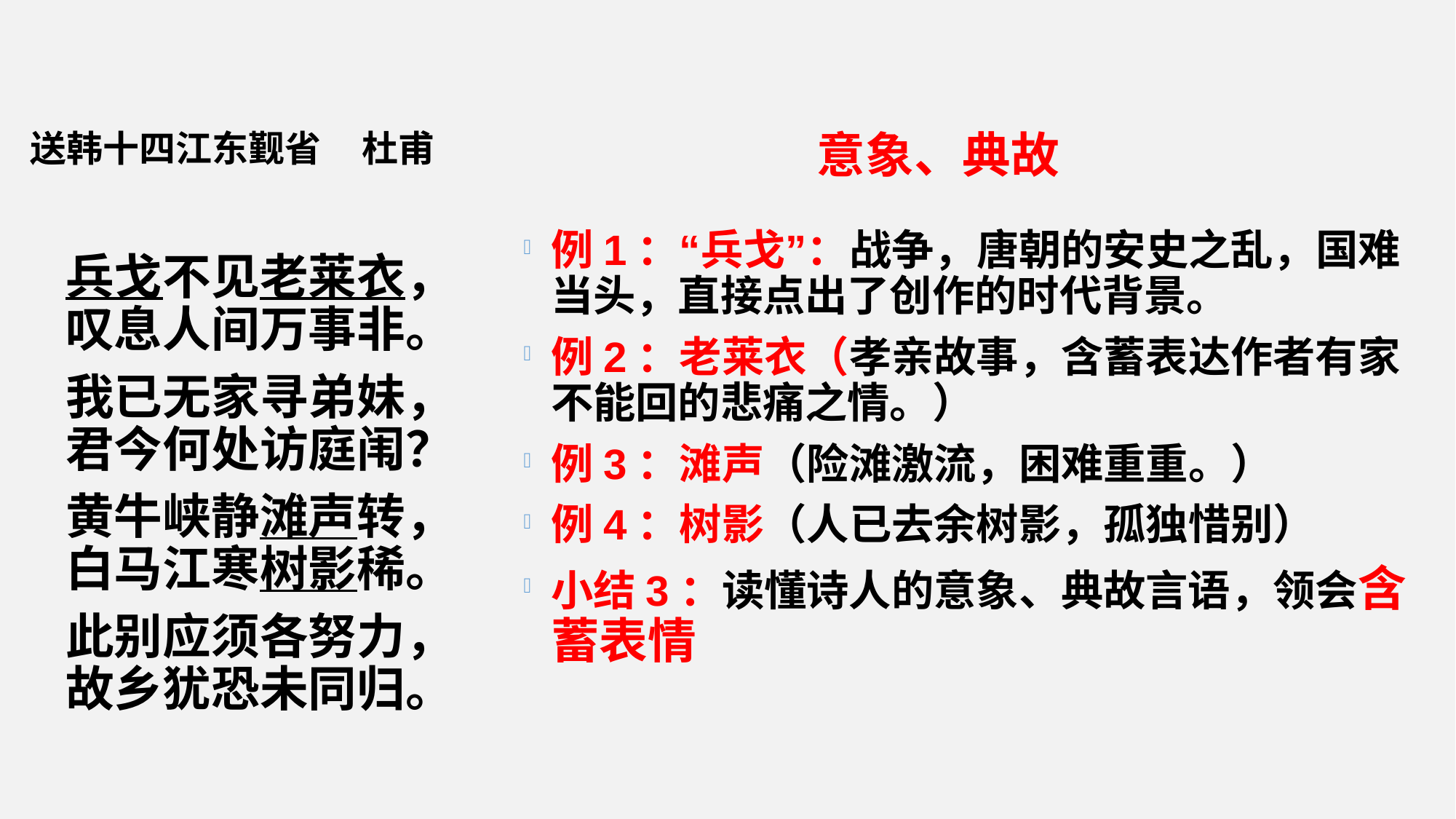

意象、典故
送韩十四江东觐省    杜甫

例1：“兵戈”：战争，唐朝的安史之乱，国难当头，直接点出了创作的时代背景。
例2：老莱衣（孝亲故事，含蓄表达作者有家不能回的悲痛之情。）
例3：滩声（险滩激流，困难重重。）
例4：树影（人已去余树影，孤独惜别）
小结3：读懂诗人的意象、典故言语，领会含蓄表情

兵戈不见老莱衣，叹息人间万事非。
我已无家寻弟妹，君今何处访庭闱？
黄牛峡静滩声转，白马江寒树影稀。
此别应须各努力，故乡犹恐未同归。